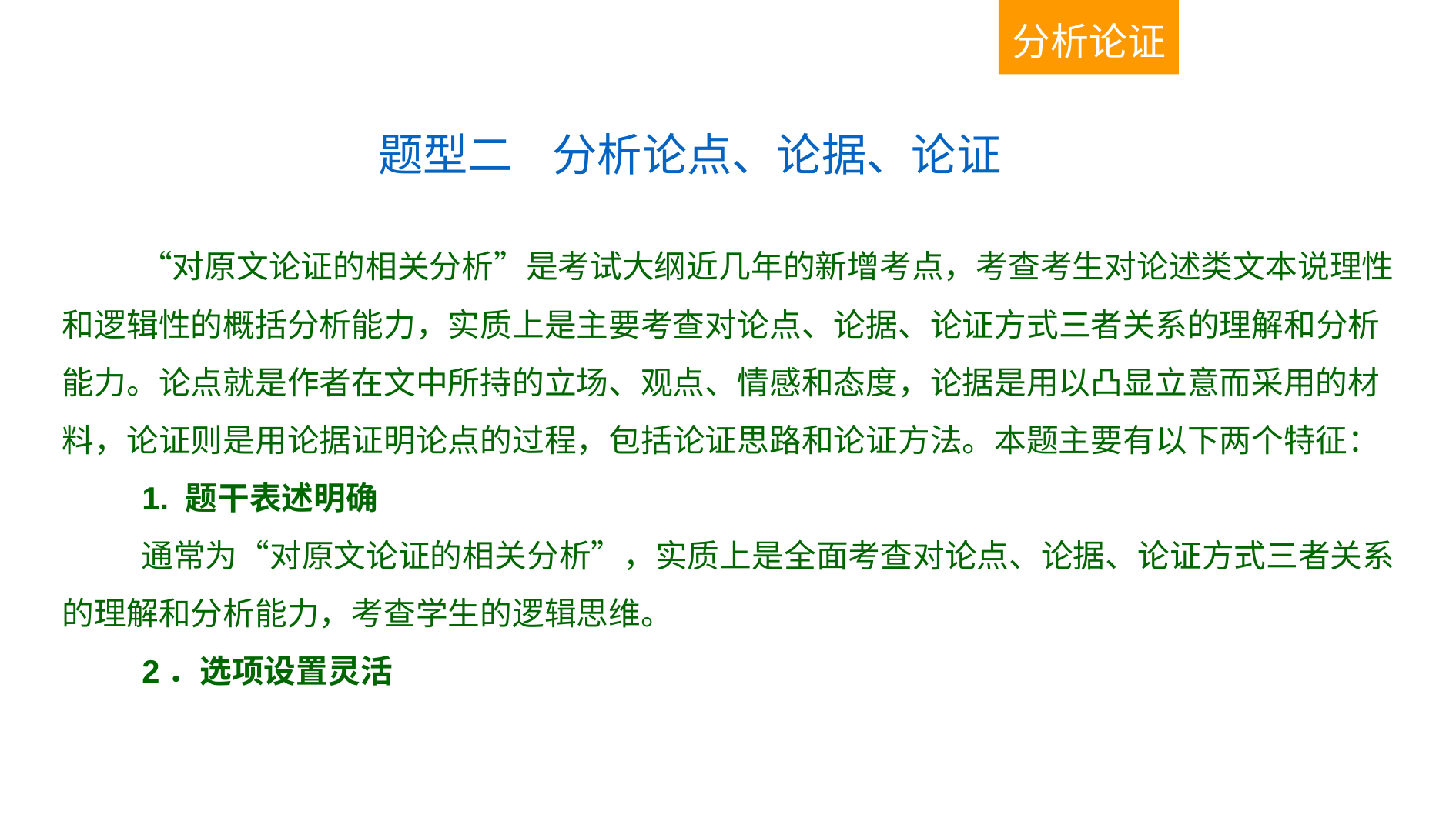

分析论证
题型二    分析论点、论据、论证
 　   “对原文论证的相关分析”是考试大纲近几年的新增考点，考查考生对论述类文本说理性和逻辑性的概括分析能力，实质上是主要考查对论点、论据、论证方式三者关系的理解和分析能力。论点就是作者在文中所持的立场、观点、情感和态度，论据是用以凸显立意而采用的材料，论证则是用论据证明论点的过程，包括论证思路和论证方法。本题主要有以下两个特征：
         1. 题干表述明确
          通常为“对原文论证的相关分析”，实质上是全面考查对论点、论据、论证方式三者关系的理解和分析能力，考查学生的逻辑思维。
         2．选项设置灵活